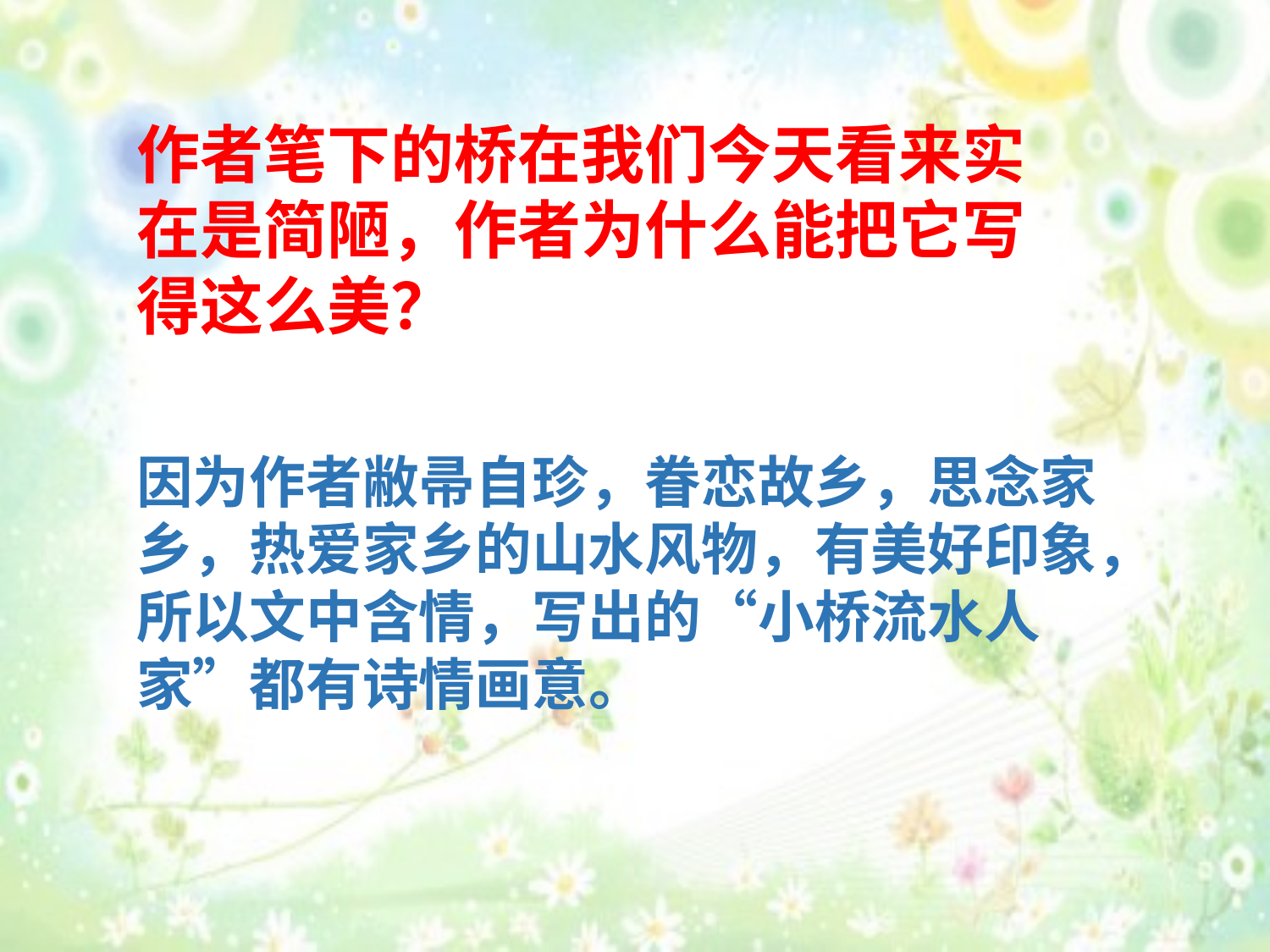

作者笔下的桥在我们今天看来实在是简陋，作者为什么能把它写得这么美？
因为作者敝帚自珍，眷恋故乡，思念家乡，热爱家乡的山水风物，有美好印象，所以文中含情，写出的“小桥流水人家”都有诗情画意。